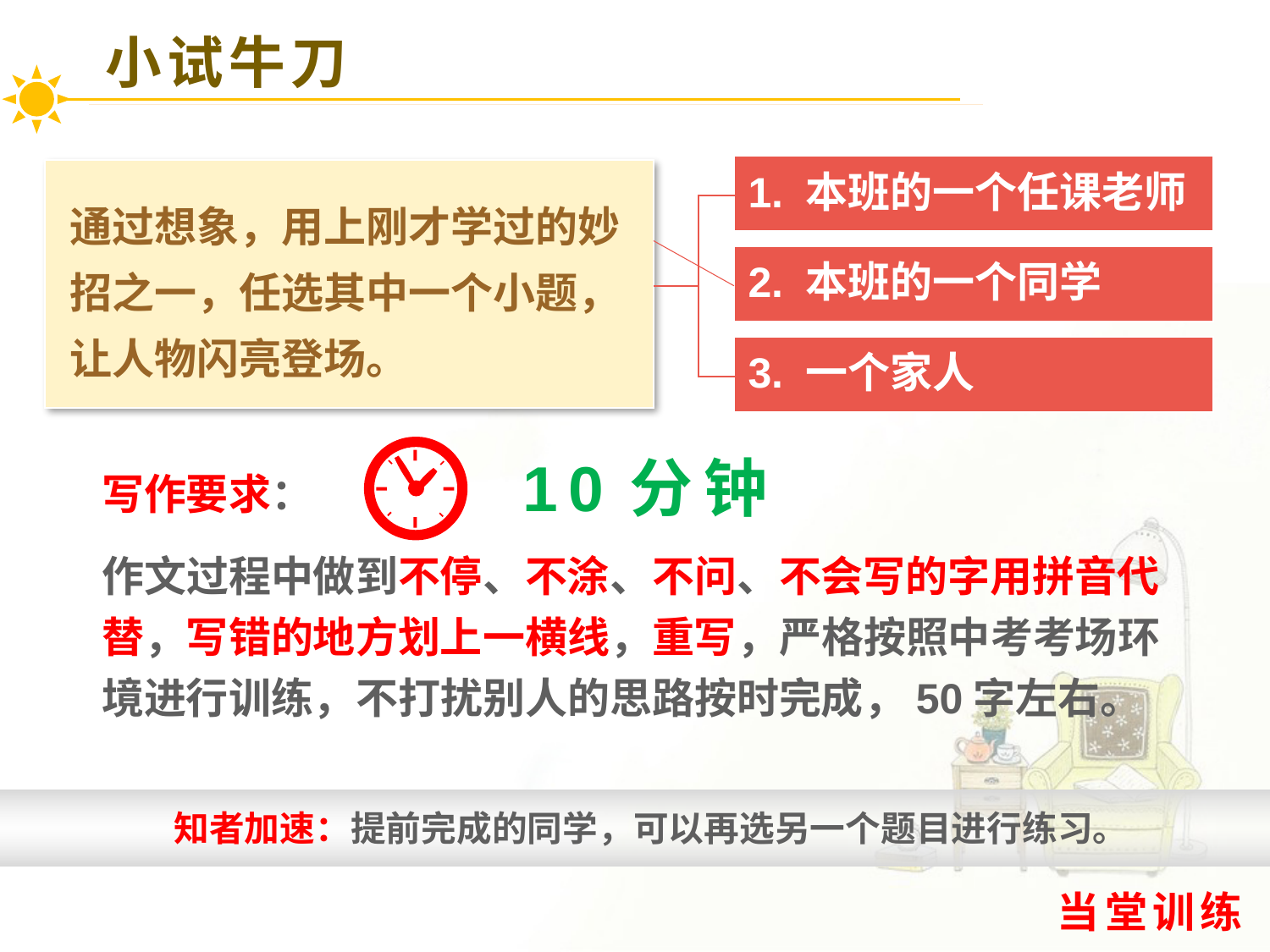

小试牛刀

 1. 本班的一个任课老师
通过想象，用上刚才学过的妙招之一，任选其中一个小题，让人物闪亮登场。

 2. 本班的一个同学
 3. 一个家人

10分钟
写作要求：
作文过程中做到不停、不涂、不问、不会写的字用拼音代替，写错的地方划上一横线，重写，严格按照中考考场环境进行训练，不打扰别人的思路按时完成，50字左右。

知者加速：提前完成的同学，可以再选另一个题目进行练习。
当堂训练